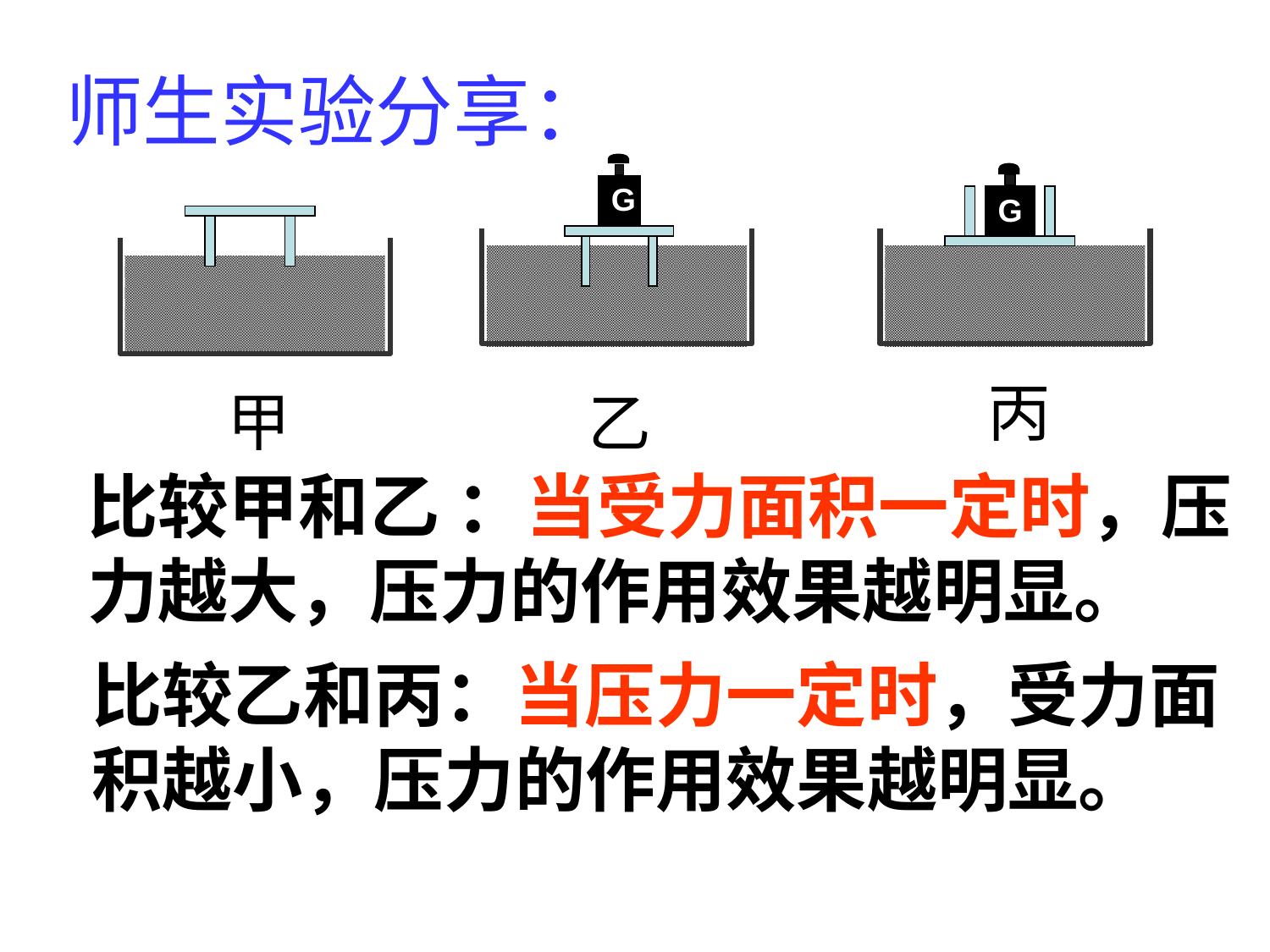

师生实验分享：

G

G

丙
甲
乙
比较甲和乙 ：当受力面积一定时，压力越大，压力的作用效果越明显。
比较乙和丙：当压力一定时，受力面积越小，压力的作用效果越明显。